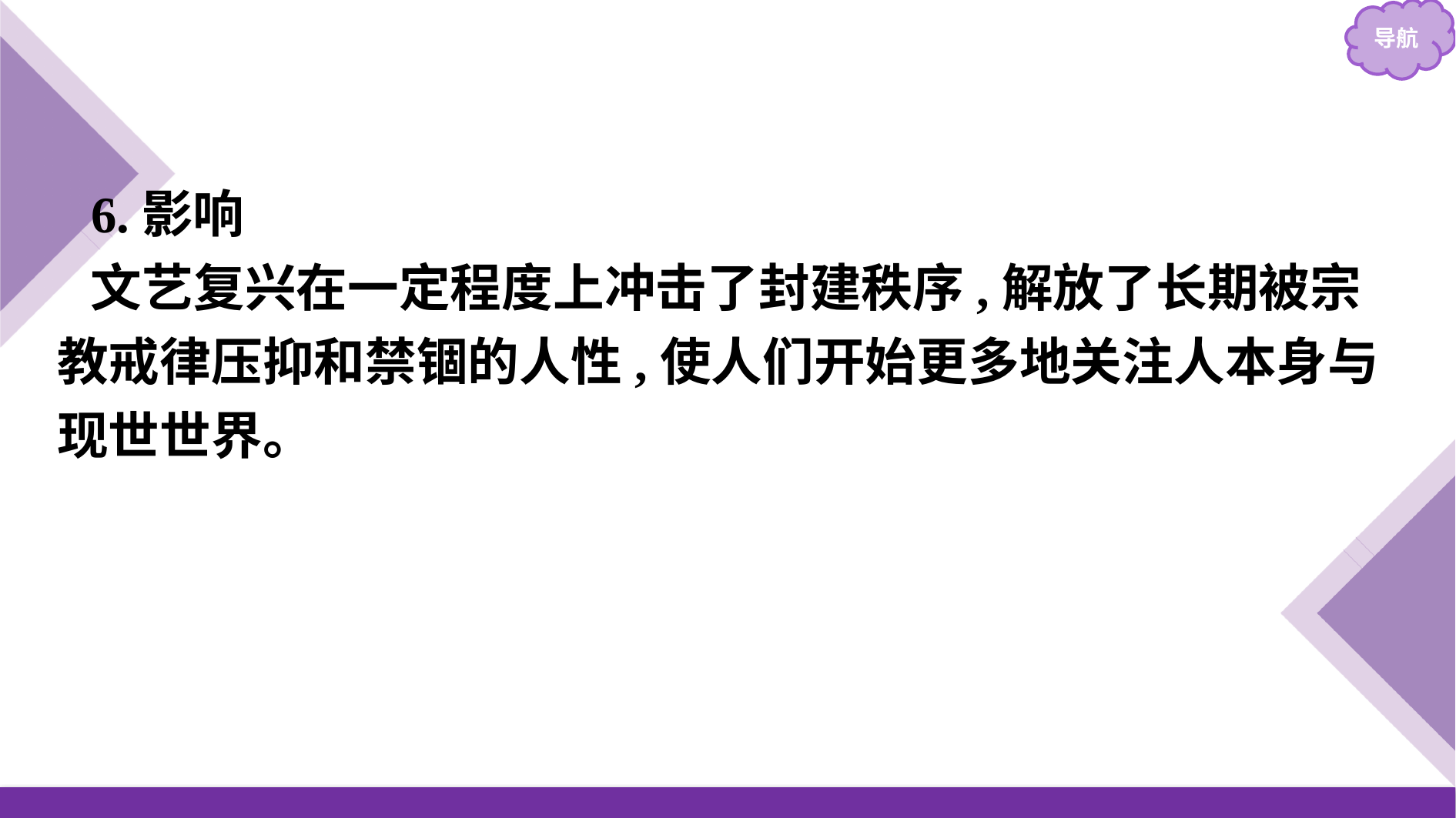

6.影响
文艺复兴在一定程度上冲击了封建秩序,解放了长期被宗教戒律压抑和禁锢的人性,使人们开始更多地关注人本身与现世世界。